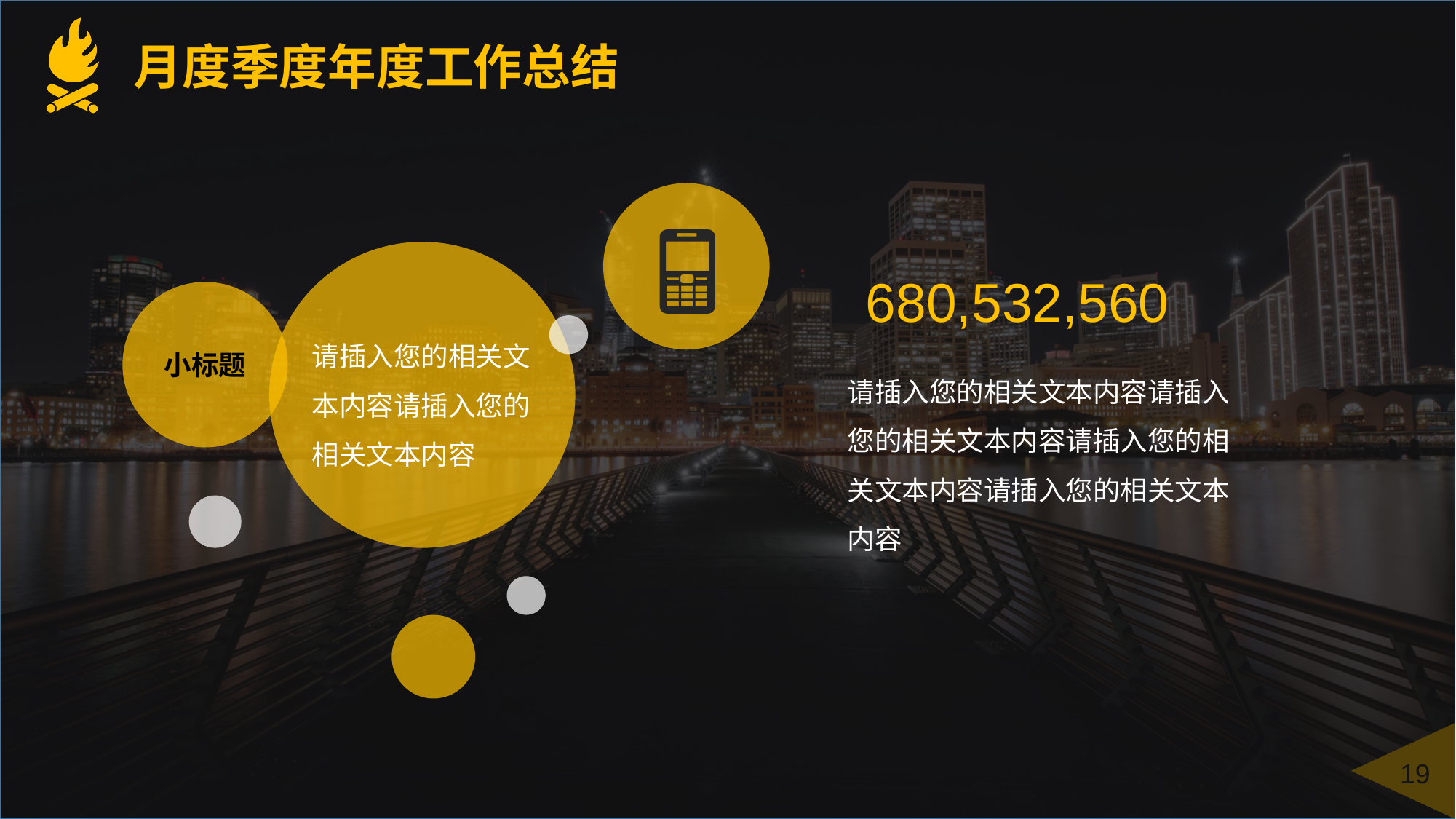

月度季度年度工作总结

680,532,560

小标题

请插入您的相关文本内容请插入您的相关文本内容
请插入您的相关文本内容请插入您的相关文本内容请插入您的相关文本内容请插入您的相关文本内容